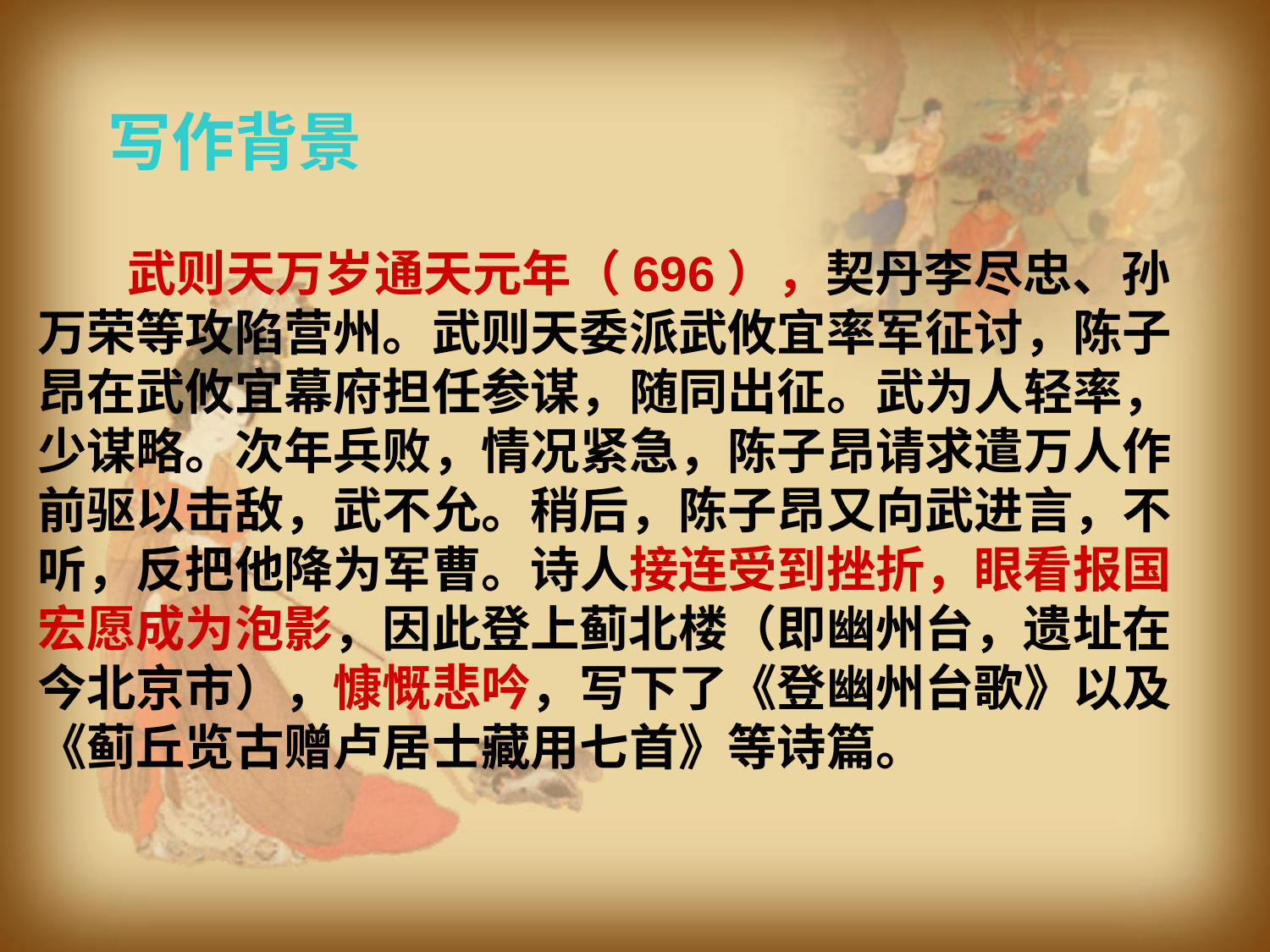

写作背景
       武则天万岁通天元年（696），契丹李尽忠、孙万荣等攻陷营州。武则天委派武攸宜率军征讨，陈子昂在武攸宜幕府担任参谋，随同出征。武为人轻率，少谋略。次年兵败，情况紧急，陈子昂请求遣万人作前驱以击敌，武不允。稍后，陈子昂又向武进言，不听，反把他降为军曹。诗人接连受到挫折，眼看报国宏愿成为泡影，因此登上蓟北楼（即幽州台，遗址在今北京市），慷慨悲吟，写下了《登幽州台歌》以及《蓟丘览古赠卢居士藏用七首》等诗篇。